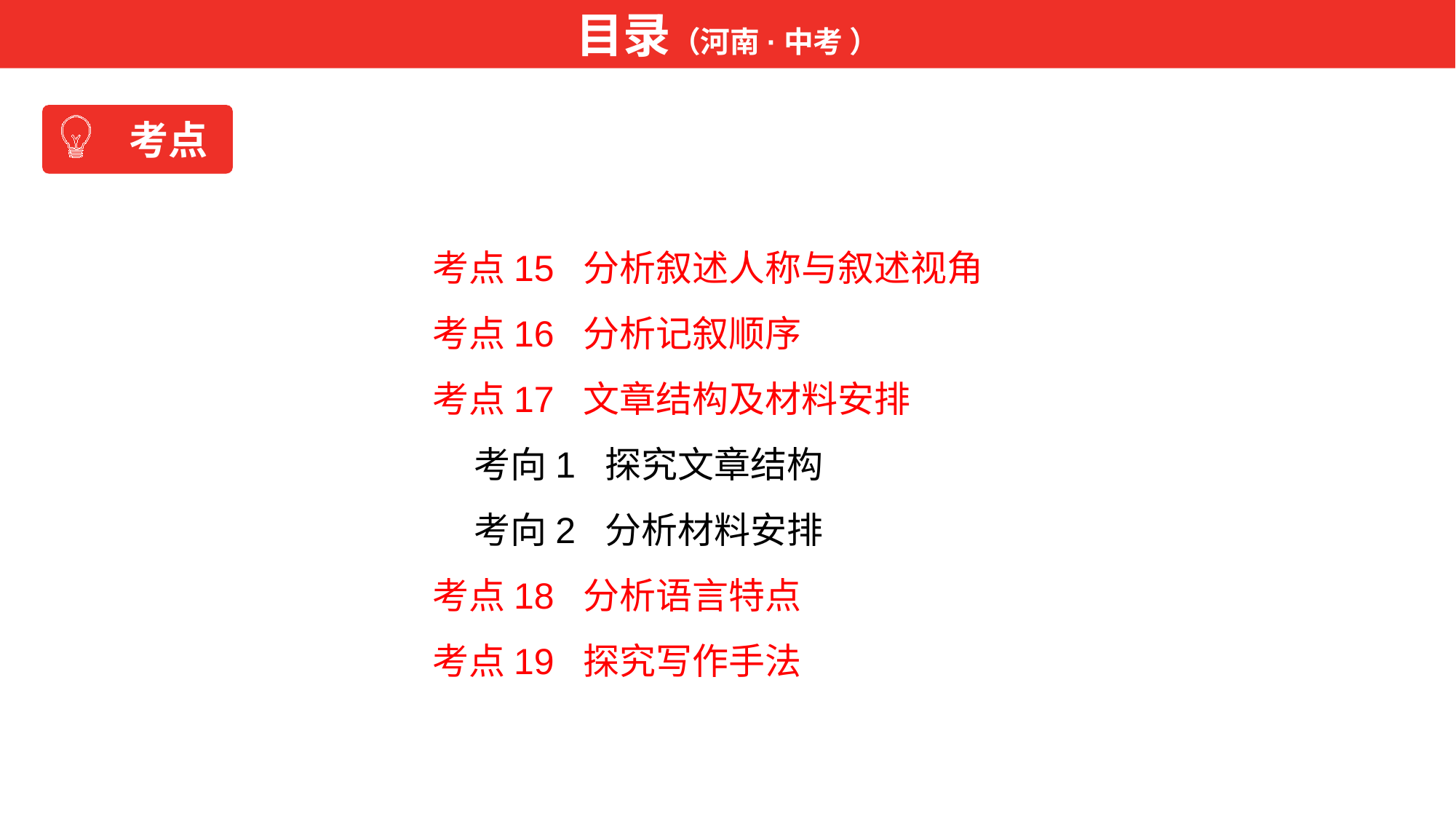

目录（河南·中考 ）
考点

考点15  分析叙述人称与叙述视角
考点16  分析记叙顺序
考点17  文章结构及材料安排
    考向1  探究文章结构
    考向2  分析材料安排
考点18  分析语言特点
考点19  探究写作手法